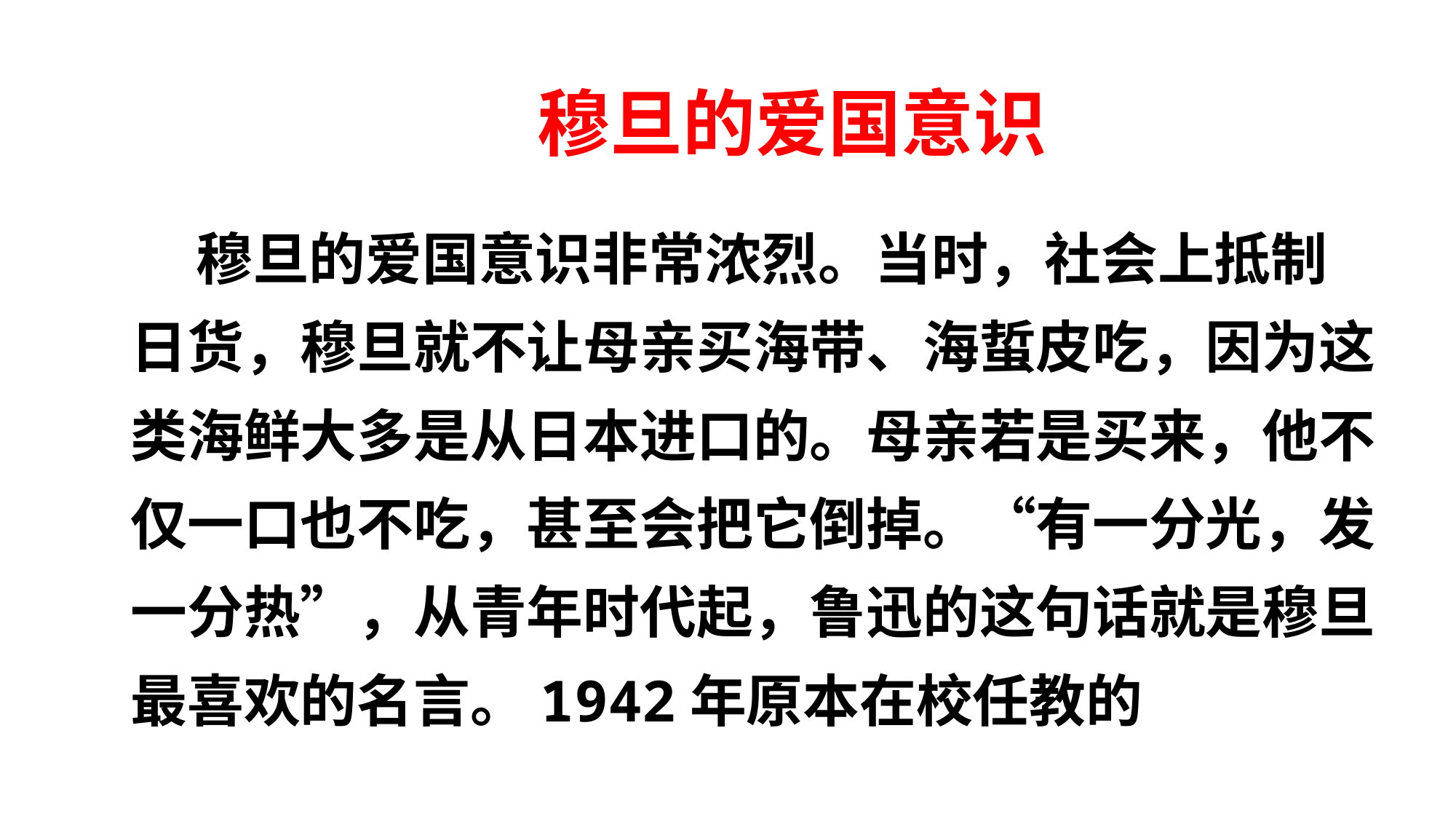

穆旦的爱国意识
    穆旦的爱国意识非常浓烈。当时，社会上抵制日货，穆旦就不让母亲买海带、海蜇皮吃，因为这类海鲜大多是从日本进口的。母亲若是买来，他不仅一口也不吃，甚至会把它倒掉。“有一分光，发一分热”，从青年时代起，鲁迅的这句话就是穆旦最喜欢的名言。1942年原本在校任教的